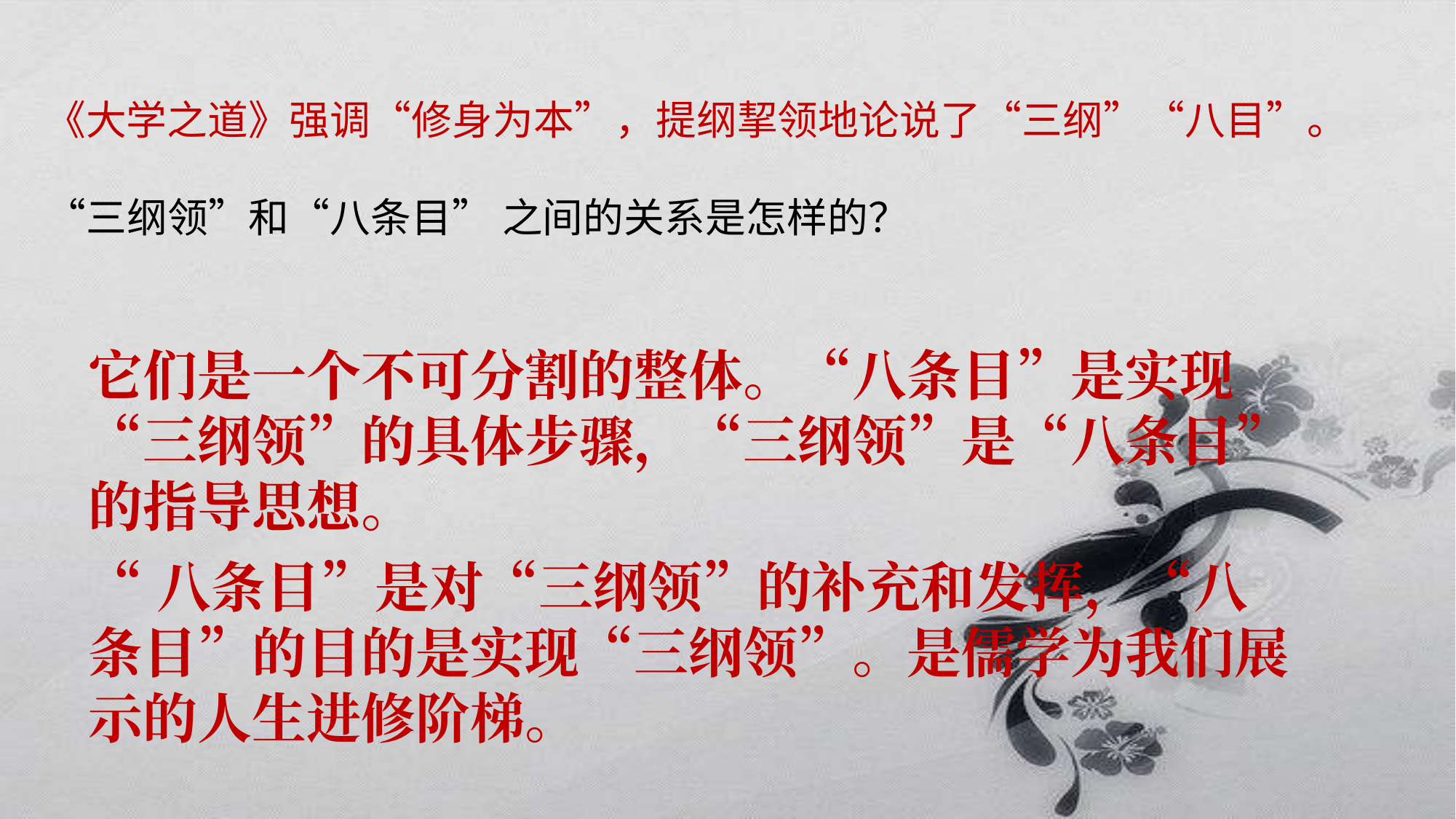

# 《大学之道》强调“修身为本”，提纲挈领地论说了“三纲”“八目”。 “三纲领”和“八条目” 之间的关系是怎样的？
它们是一个不可分割的整体。“八条目”是实现“三纲领”的具体步骤，“三纲领”是“八条目”的指导思想。
“八条目”是对“三纲领”的补充和发挥，“八条目”的目的是实现“三纲领”。是儒学为我们展示的人生进修阶梯。